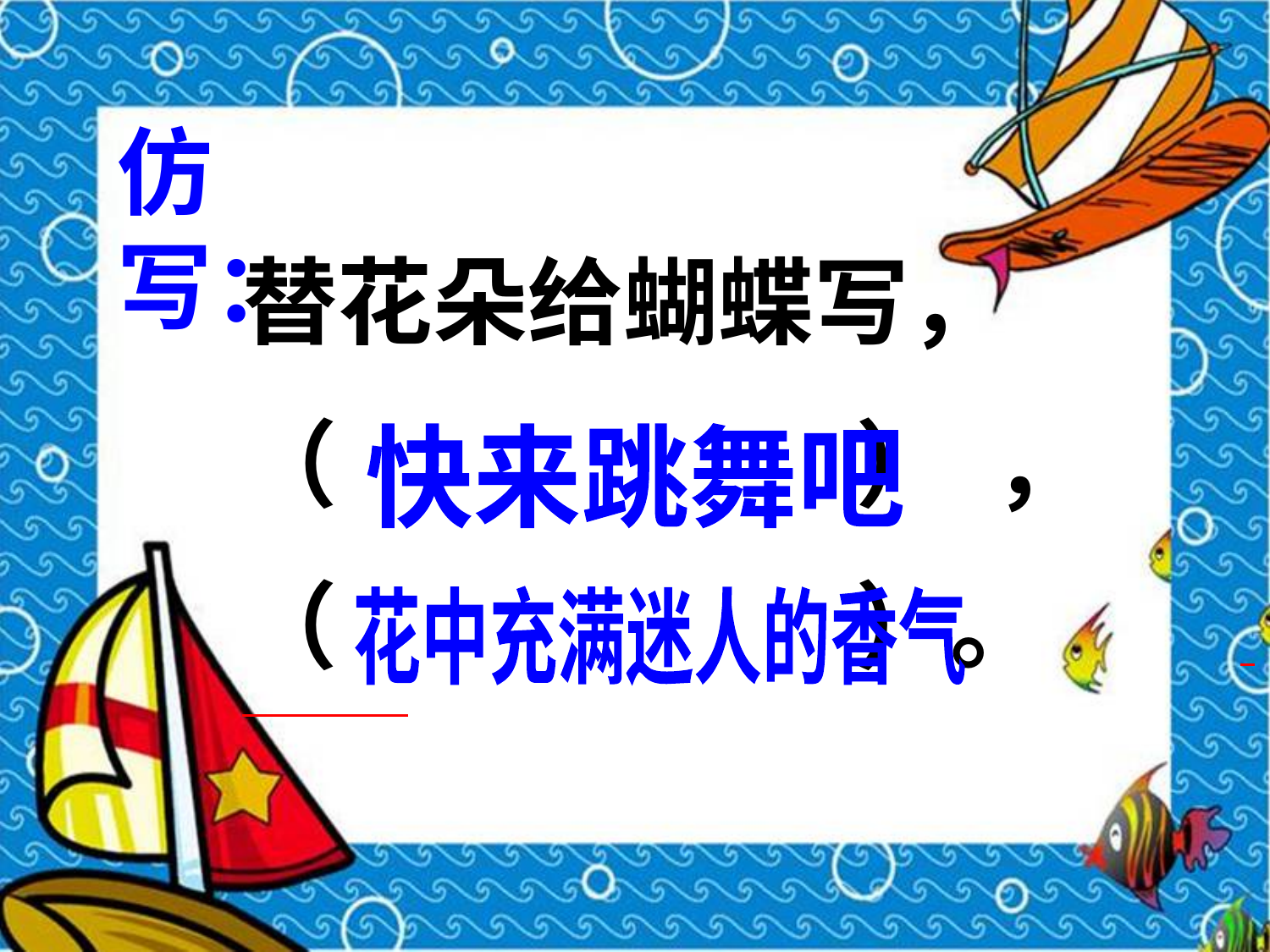

仿写：
替花朵给蝴蝶写，
（                        ）  ，
（                        ）。

快来跳舞吧
花中充满迷人的香气